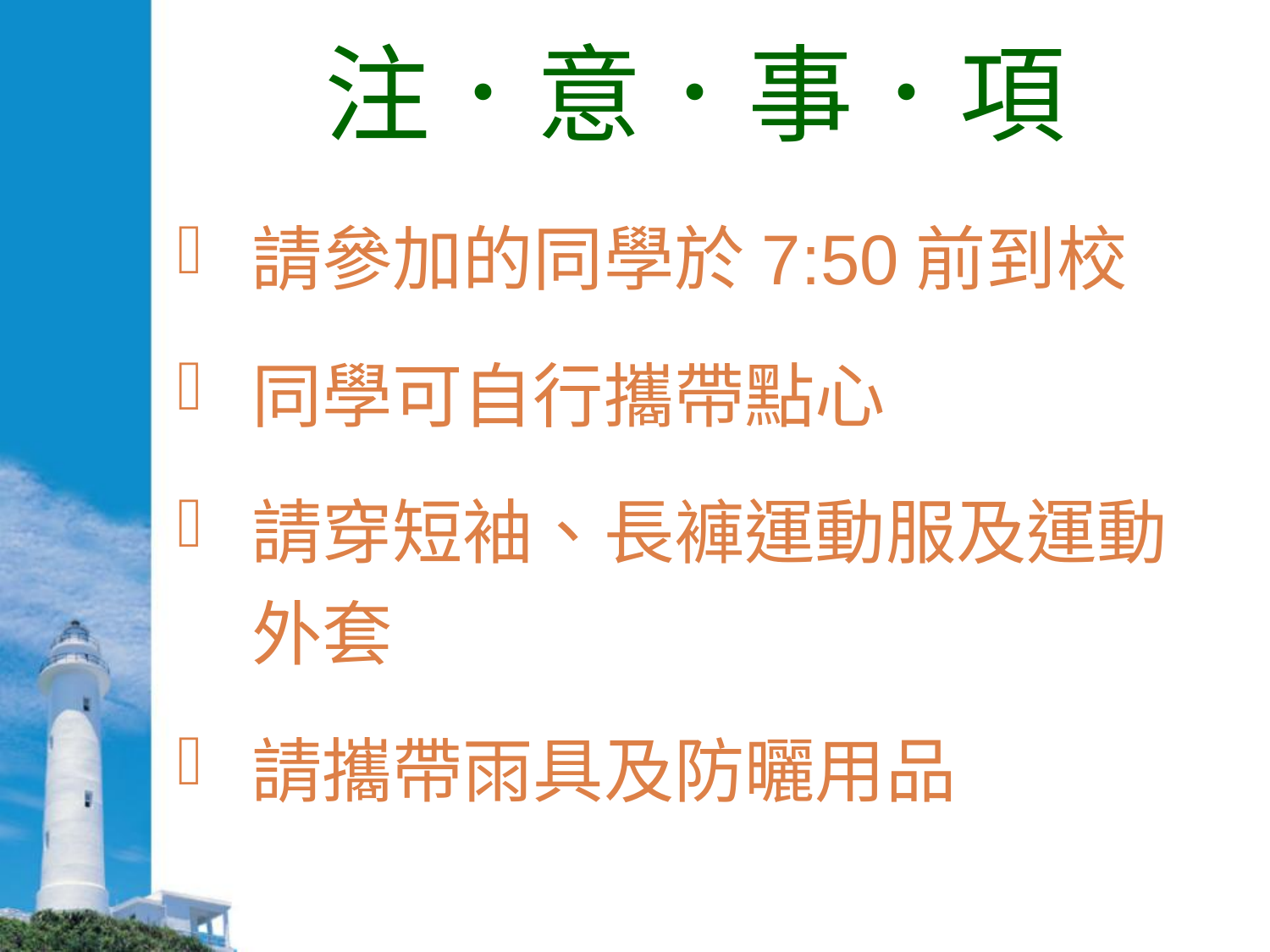

# 注．意．事．項
請參加的同學於7:50前到校
同學可自行攜帶點心
請穿短袖、長褲運動服及運動外套
請攜帶雨具及防曬用品